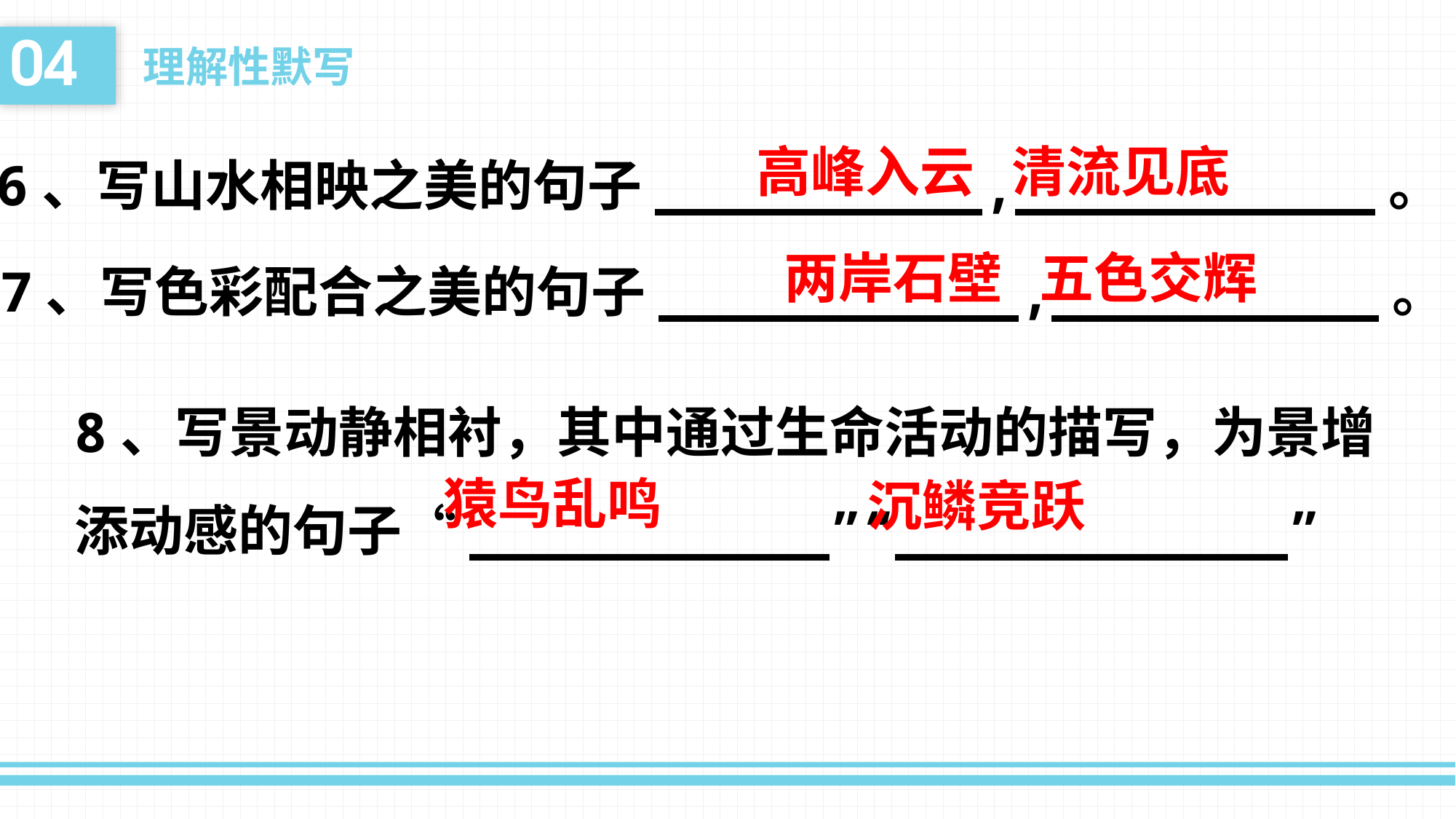

04
理解性默写
高峰入云   清流见底
6、写山水相映之美的句子__________,___________。
两岸石壁   五色交辉
7、写色彩配合之美的句子___________,__________。
8、写景动静相衬，其中通过生命活动的描写，为景增添动感的句子“___________”“____________”
猿鸟乱鸣
沉鳞竞跃